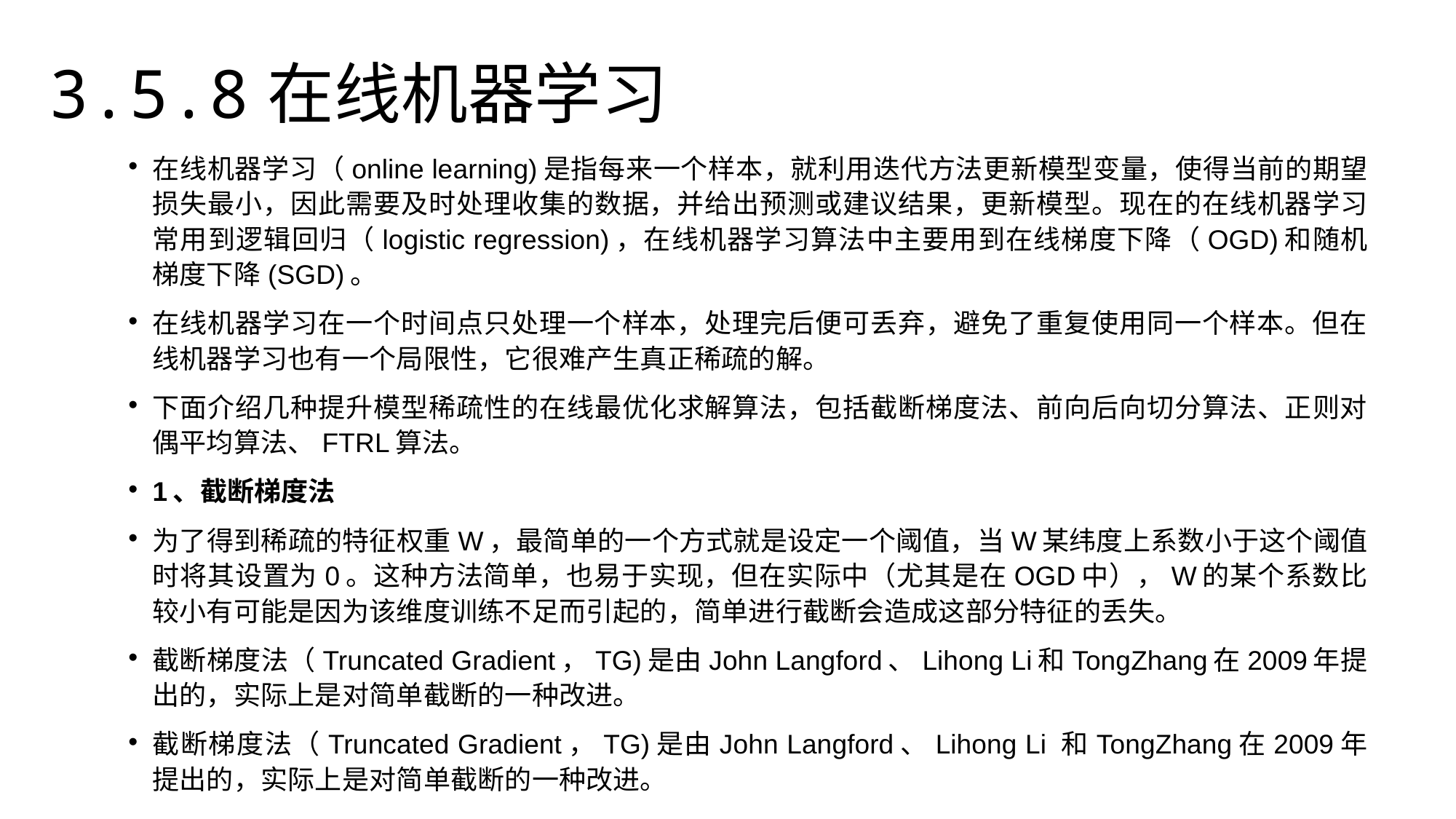

3.5.8在线机器学习
在线机器学习（online learning)是指每来一个样本，就利用迭代方法更新模型变量，使得当前的期望损失最小，因此需要及时处理收集的数据，并给出预测或建议结果，更新模型。现在的在线机器学习常用到逻辑回归（logistic regression)，在线机器学习算法中主要用到在线梯度下降（OGD)和随机梯度下降(SGD)。
在线机器学习在一个时间点只处理一个样本，处理完后便可丢弃，避免了重复使用同一个样本。但在线机器学习也有一个局限性，它很难产生真正稀疏的解。
下面介绍几种提升模型稀疏性的在线最优化求解算法，包括截断梯度法、前向后向切分算法、正则对偶平均算法、FTRL算法。
1、截断梯度法
为了得到稀疏的特征权重W，最简单的一个方式就是设定一个阈值，当W某纬度上系数小于这个阈值时将其设置为0。这种方法简单，也易于实现，但在实际中（尤其是在OGD中），W的某个系数比较小有可能是因为该维度训练不足而引起的，简单进行截断会造成这部分特征的丢失。
截断梯度法（Truncated Gradient，TG)是由John Langford、Lihong Li和TongZhang在2009年提出的，实际上是对简单截断的一种改进。
截断梯度法（Truncated Gradient，TG)是由John Langford、Lihong Li 和TongZhang在2009年提出的，实际上是对简单截断的一种改进。